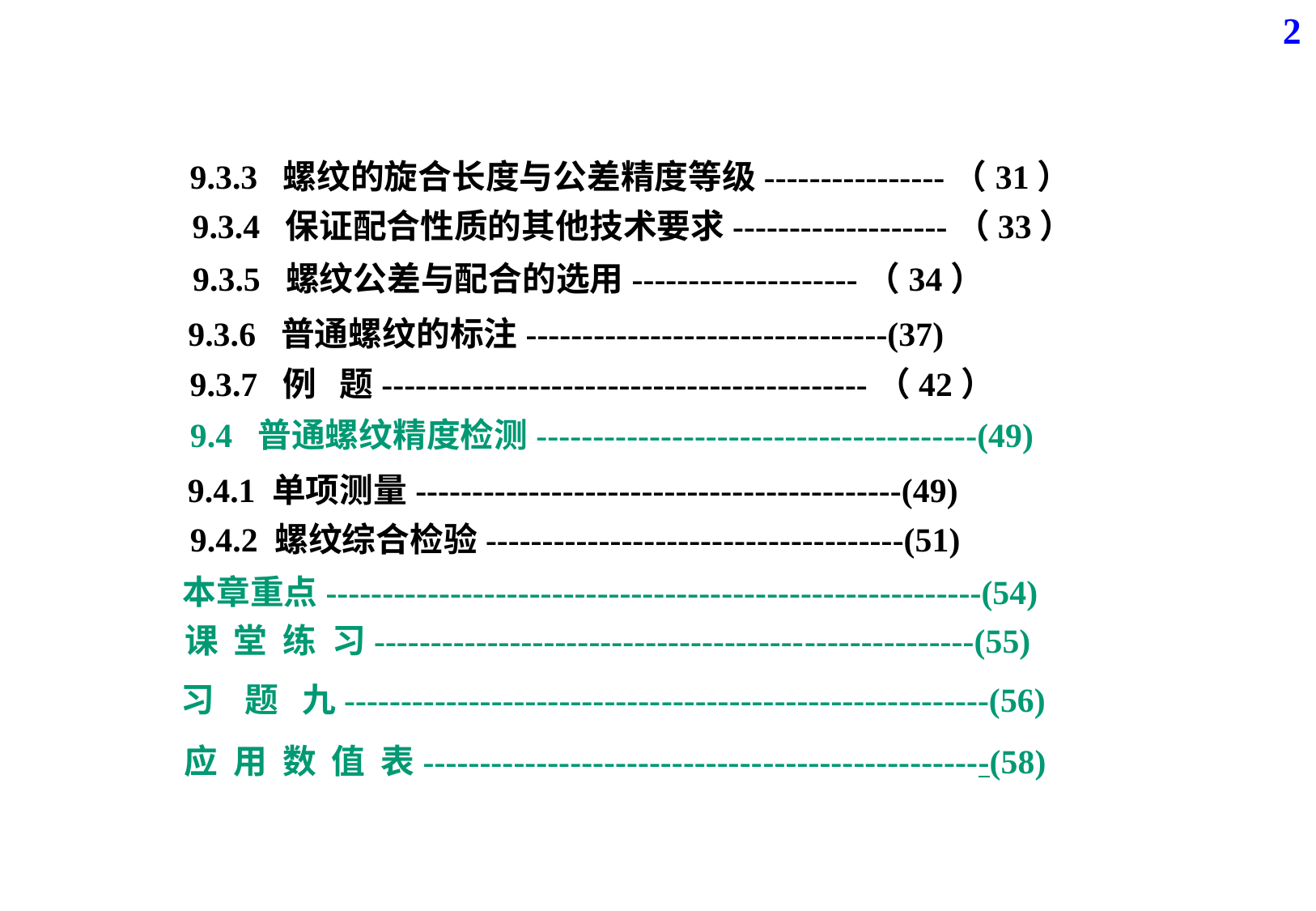

2
9.3.3  螺纹的旋合长度与公差精度等级----------------（31）
9.3.4  保证配合性质的其他技术要求-------------------（33）
9.3.5  螺纹公差与配合的选用--------------------（34）
9.3.6  普通螺纹的标注--------------------------------(37)
9.3.7  例   题-------------------------------------------（42）
9.4  普通螺纹精度检测---------------------------------------(49)
9.4.1 单项测量-------------------------------------------(49)
9.4.2 螺纹综合检验-------------------------------------(51)
本章重点----------------------------------------------------------(54)
课  堂  练  习-----------------------------------------------------(55)
习    题   九---------------------------------------------------------(56)
应  用  数  值  表--------------------------------------------------(58)